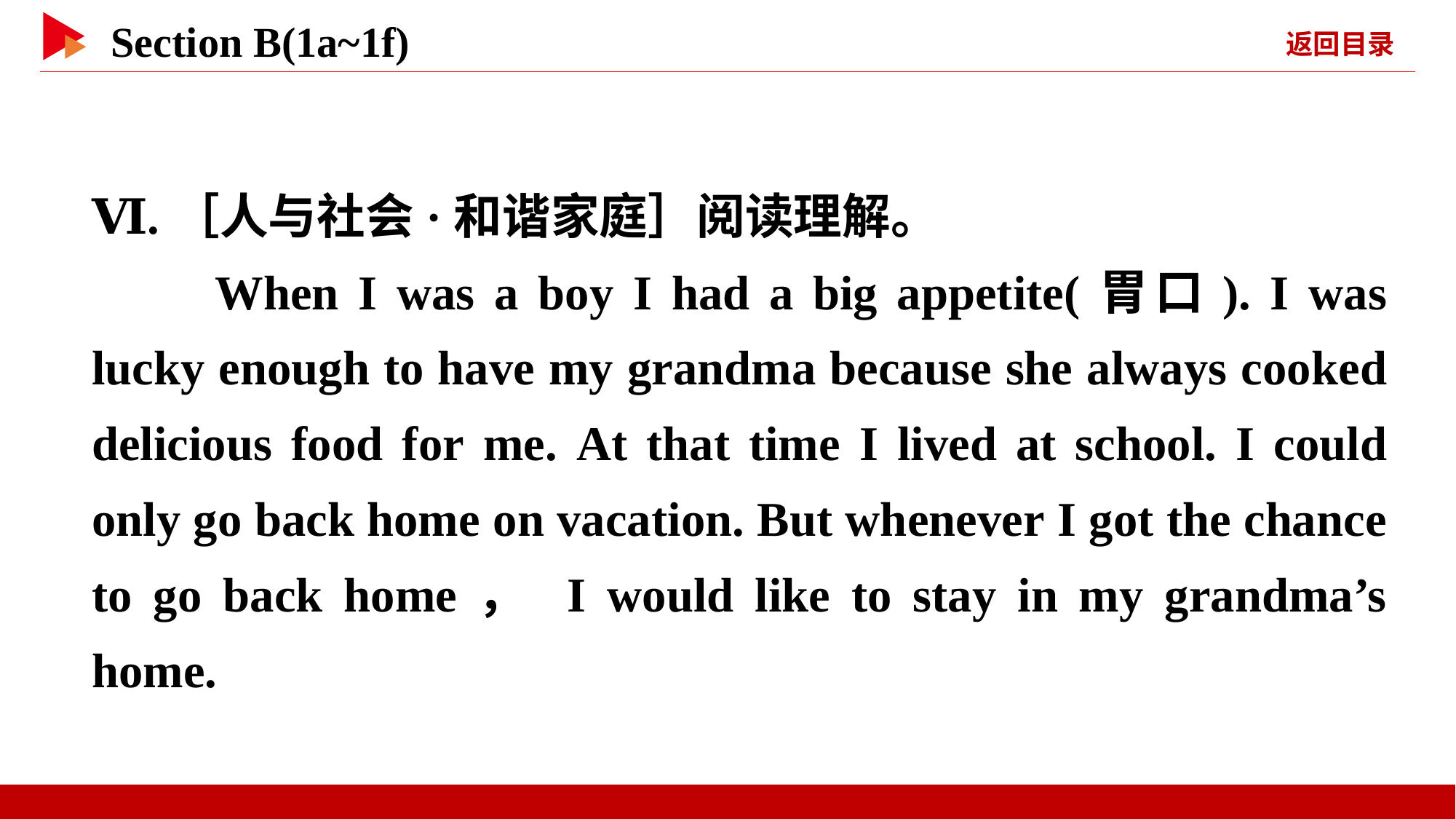

Ⅵ.［人与社会·和谐家庭］阅读理解。
　　When I was a boy I had a big appetite(胃口). I was lucky enough to have my grandma because she always cooked delicious food for me. At that time I lived at school. I could only go back home on vacation. But whenever I got the chance to go back home， I would like to stay in my grandma’s home.